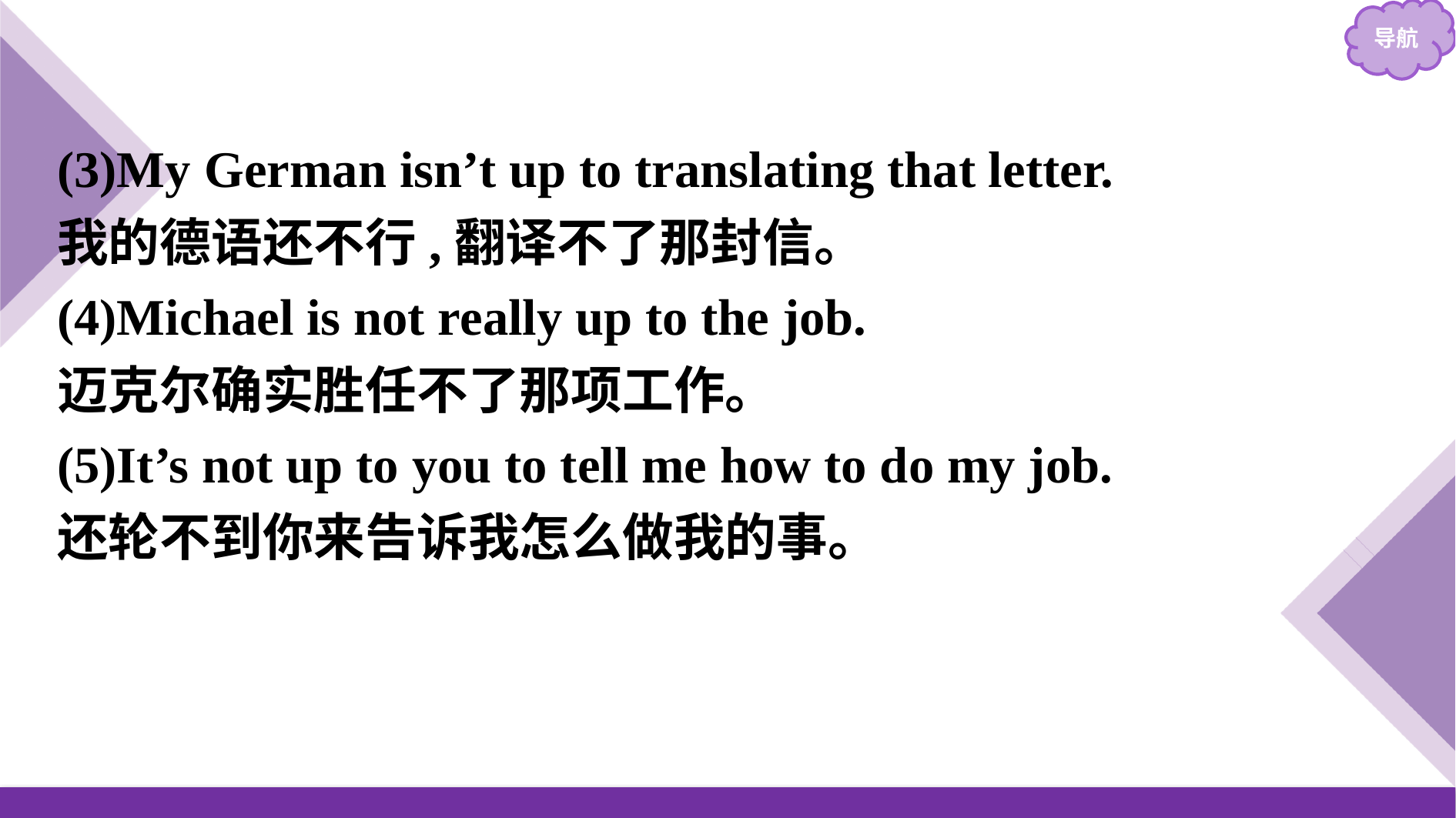

(3)My German isn’t up to translating that letter.
我的德语还不行,翻译不了那封信。
(4)Michael is not really up to the job.
迈克尔确实胜任不了那项工作。
(5)It’s not up to you to tell me how to do my job.
还轮不到你来告诉我怎么做我的事。